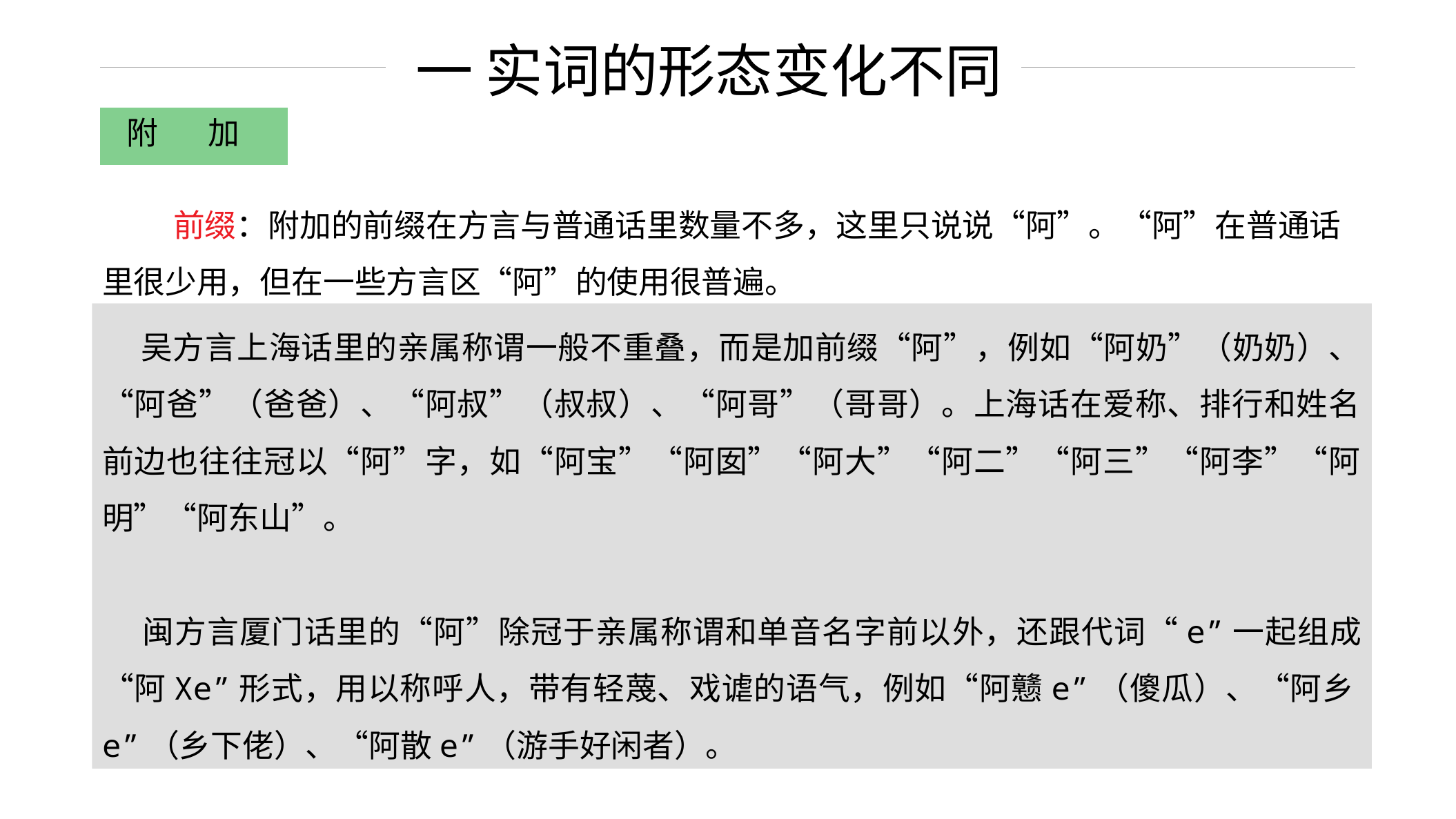

一 实词的形态变化不同

附       加
         前缀：附加的前缀在方言与普通话里数量不多，这里只说说“阿”。“阿”在普通话里很少用，但在一些方言区“阿”的使用很普遍。
    吴方言上海话里的亲属称谓一般不重叠，而是加前缀“阿”，例如“阿奶”（奶奶）、“阿爸”（爸爸）、“阿叔”（叔叔）、“阿哥”（哥哥）。上海话在爱称、排行和姓名前边也往往冠以“阿”字，如“阿宝”“阿囡”“阿大”“阿二”“阿三”“阿李”“阿明”“阿东山”。

    闽方言厦门话里的“阿”除冠于亲属称谓和单音名字前以外，还跟代词“e”一起组成“阿Xe”形式，用以称呼人，带有轻蔑、戏谑的语气，例如“阿戆e”（傻瓜）、“阿乡e”（乡下佬）、“阿散e”（游手好闲者）。
西    方